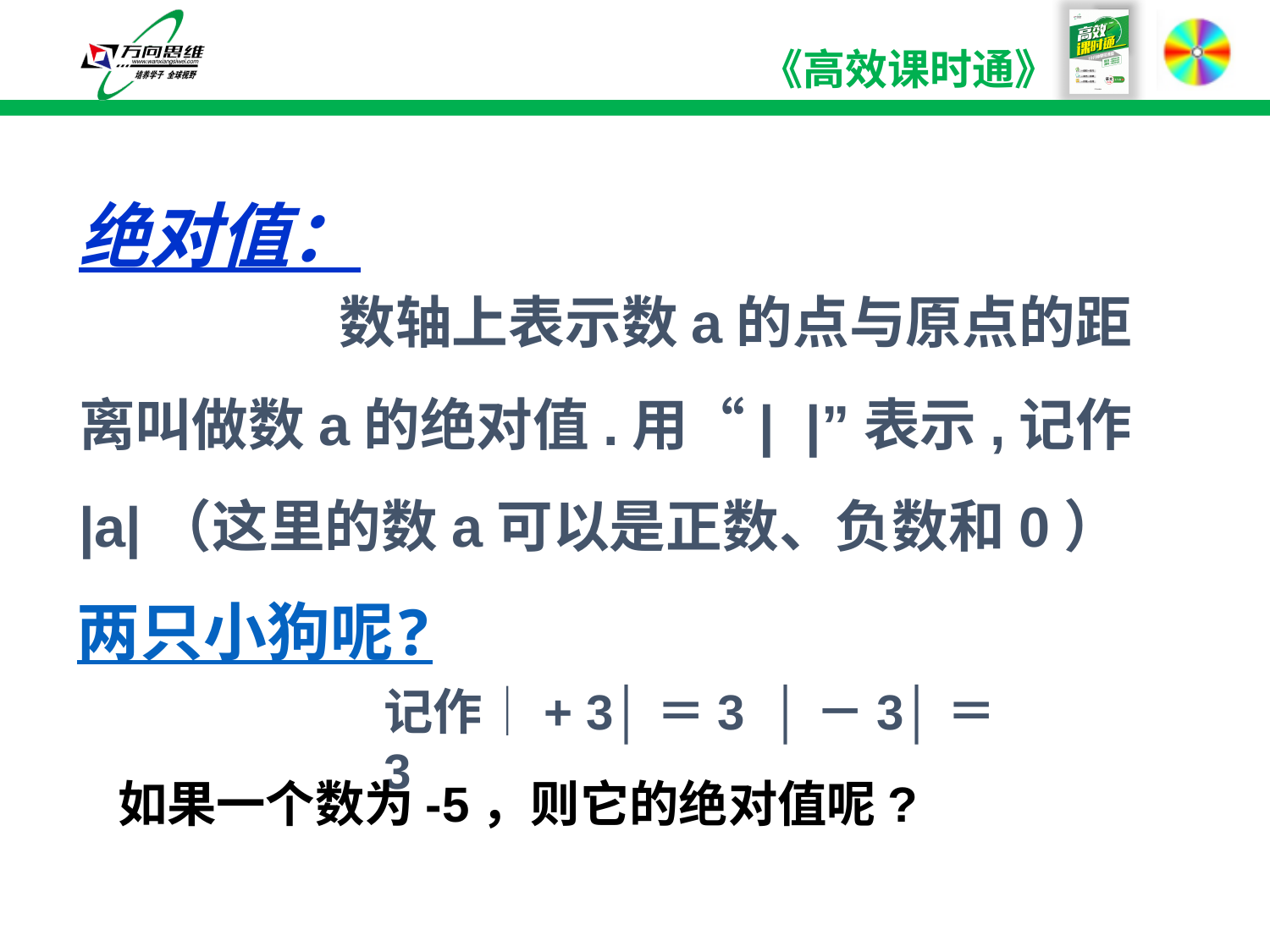

绝对值：
                 数轴上表示数a的点与原点的距离叫做数a的绝对值.用“|  |”表示,记作 |a|（这里的数a可以是正数、负数和0）
两只小狗呢?
记作│+ 3│＝3  │－3│＝3
如果一个数为-5，则它的绝对值呢?